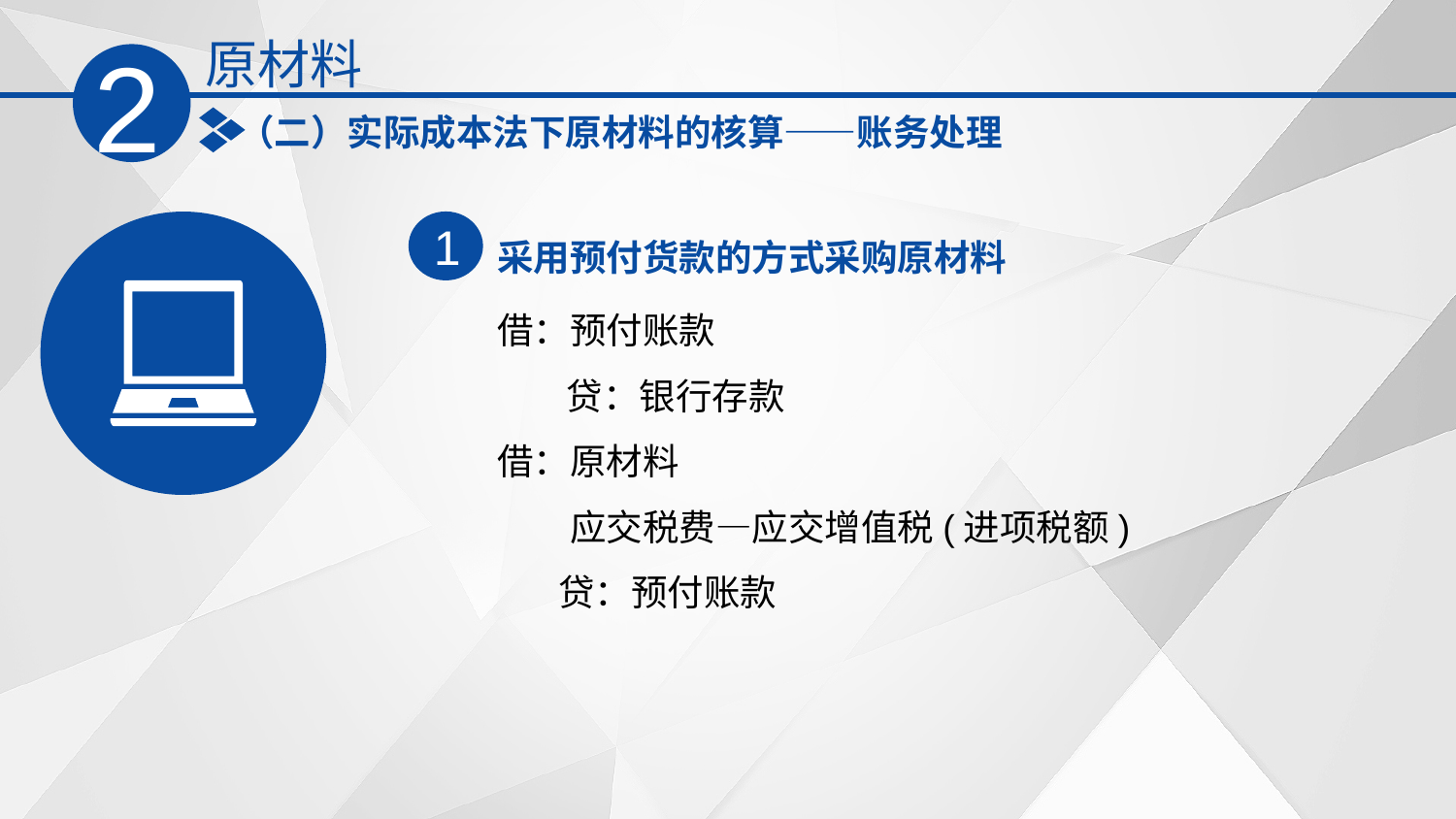

原材料
2

（二）实际成本法下原材料的核算——账务处理

采用预付货款的方式采购原材料
1

借：预付账款
　    贷：银行存款
借：原材料
　　应交税费—应交增值税(进项税额)
　   贷：预付账款